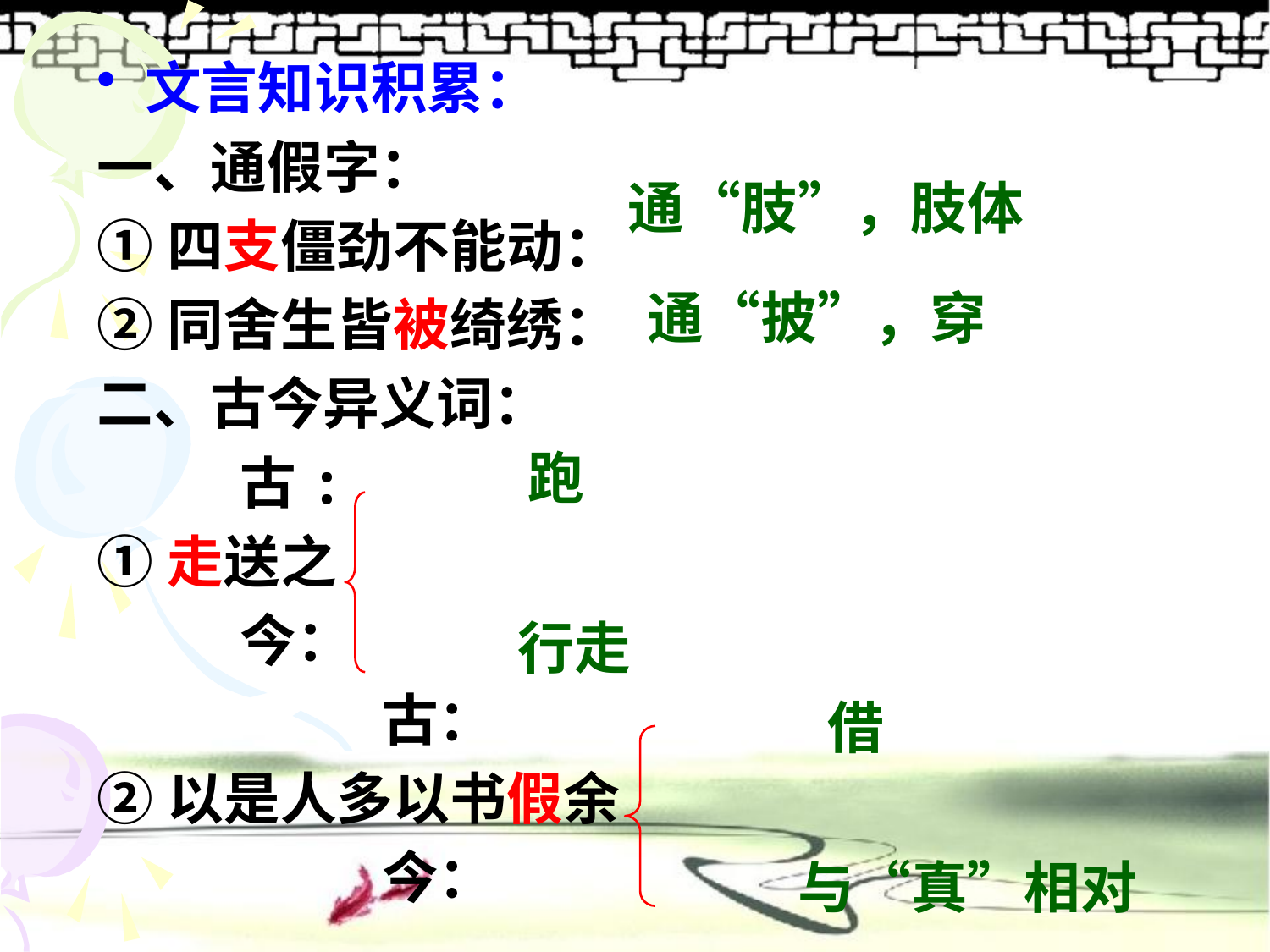

文言知识积累：
一、通假字：
①四支僵劲不能动：
②同舍生皆被绮绣：
二、古今异义词：
          古:
①走送之
          今：
                     古：
②以是人多以书假余
                     今：
通“肢”，肢体
通“披”，穿
跑

行走
借

与“真”相对